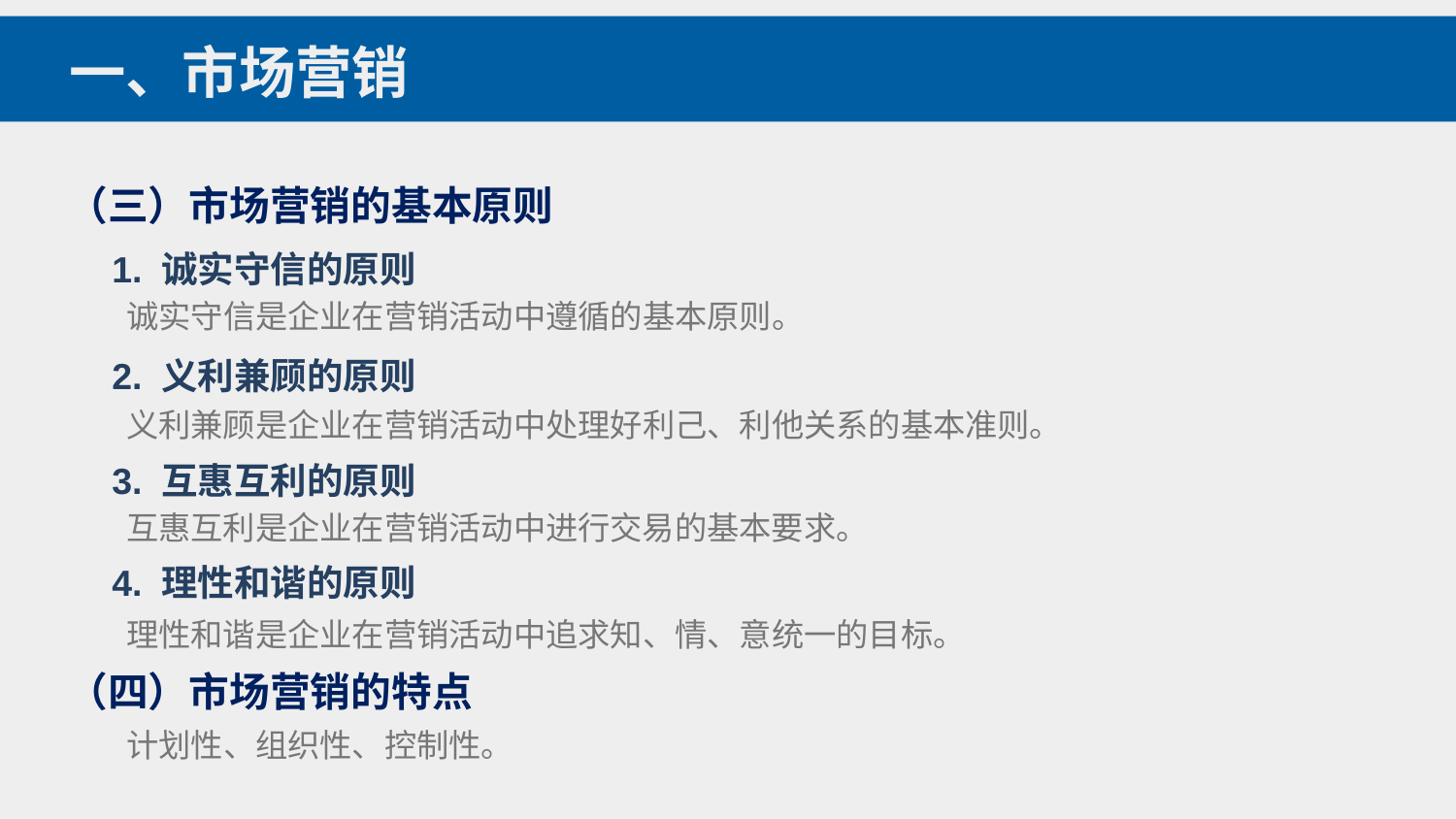

一、市场营销
（三）市场营销的基本原则
1. 诚实守信的原则
诚实守信是企业在营销活动中遵循的基本原则。
2. 义利兼顾的原则
义利兼顾是企业在营销活动中处理好利己、利他关系的基本准则。
3. 互惠互利的原则
互惠互利是企业在营销活动中进行交易的基本要求。
4. 理性和谐的原则
理性和谐是企业在营销活动中追求知、情、意统一的目标。
（四）市场营销的特点
计划性、组织性、控制性。